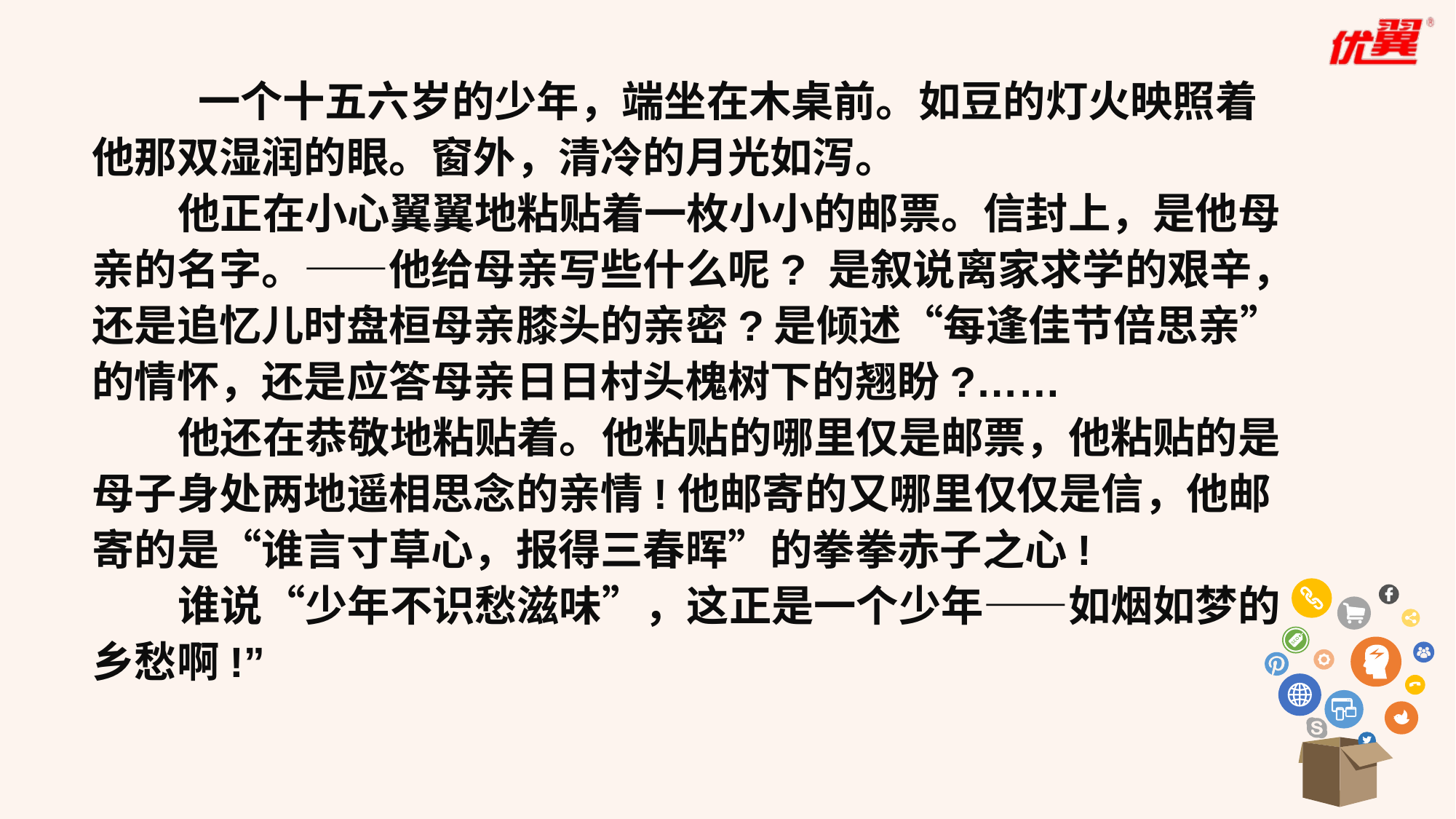

一个十五六岁的少年，端坐在木桌前。如豆的灯火映照着他那双湿润的眼。窗外，清冷的月光如泻。
他正在小心翼翼地粘贴着一枚小小的邮票。信封上，是他母亲的名字。——他给母亲写些什么呢? 是叙说离家求学的艰辛，还是追忆儿时盘桓母亲膝头的亲密?是倾述“每逢佳节倍思亲”的情怀，还是应答母亲日日村头槐树下的翘盼?……
他还在恭敬地粘贴着。他粘贴的哪里仅是邮票，他粘贴的是母子身处两地遥相思念的亲情!他邮寄的又哪里仅仅是信，他邮寄的是“谁言寸草心，报得三春晖”的拳拳赤子之心!
谁说“少年不识愁滋味”，这正是一个少年——如烟如梦的乡愁啊!”